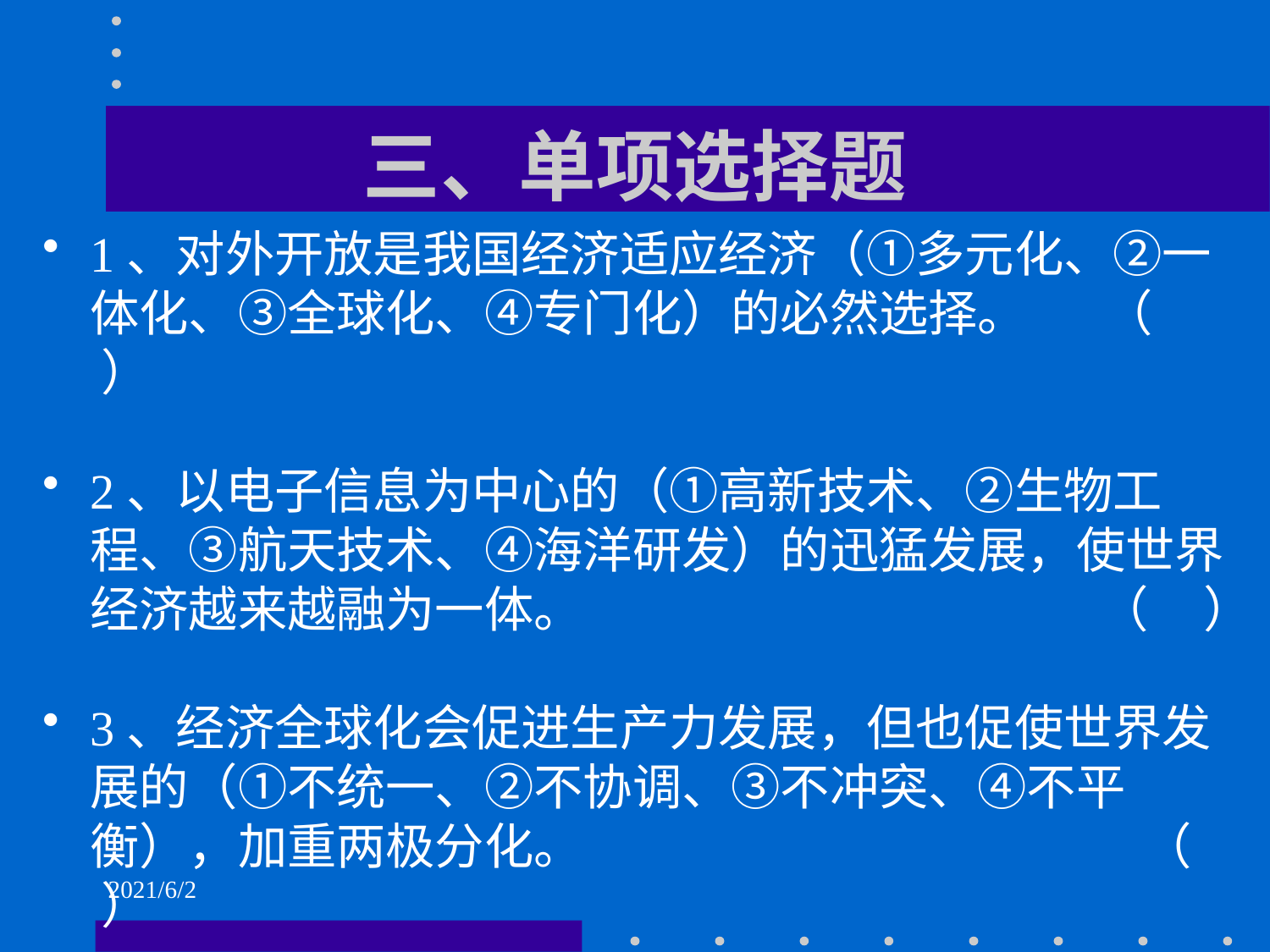

# 三、单项选择题
1、对外开放是我国经济适应经济（①多元化、②一体化、③全球化、④专门化）的必然选择。       （     ）

2、以电子信息为中心的（①高新技术、②生物工程、③航天技术、④海洋研发）的迅猛发展，使世界经济越来越融为一体。                                               （     ）

3、经济全球化会促进生产力发展，但也促使世界发展的（①不统一、②不协调、③不冲突、④不平衡），加重两极分化。                                                   （     ）
2021/6/2